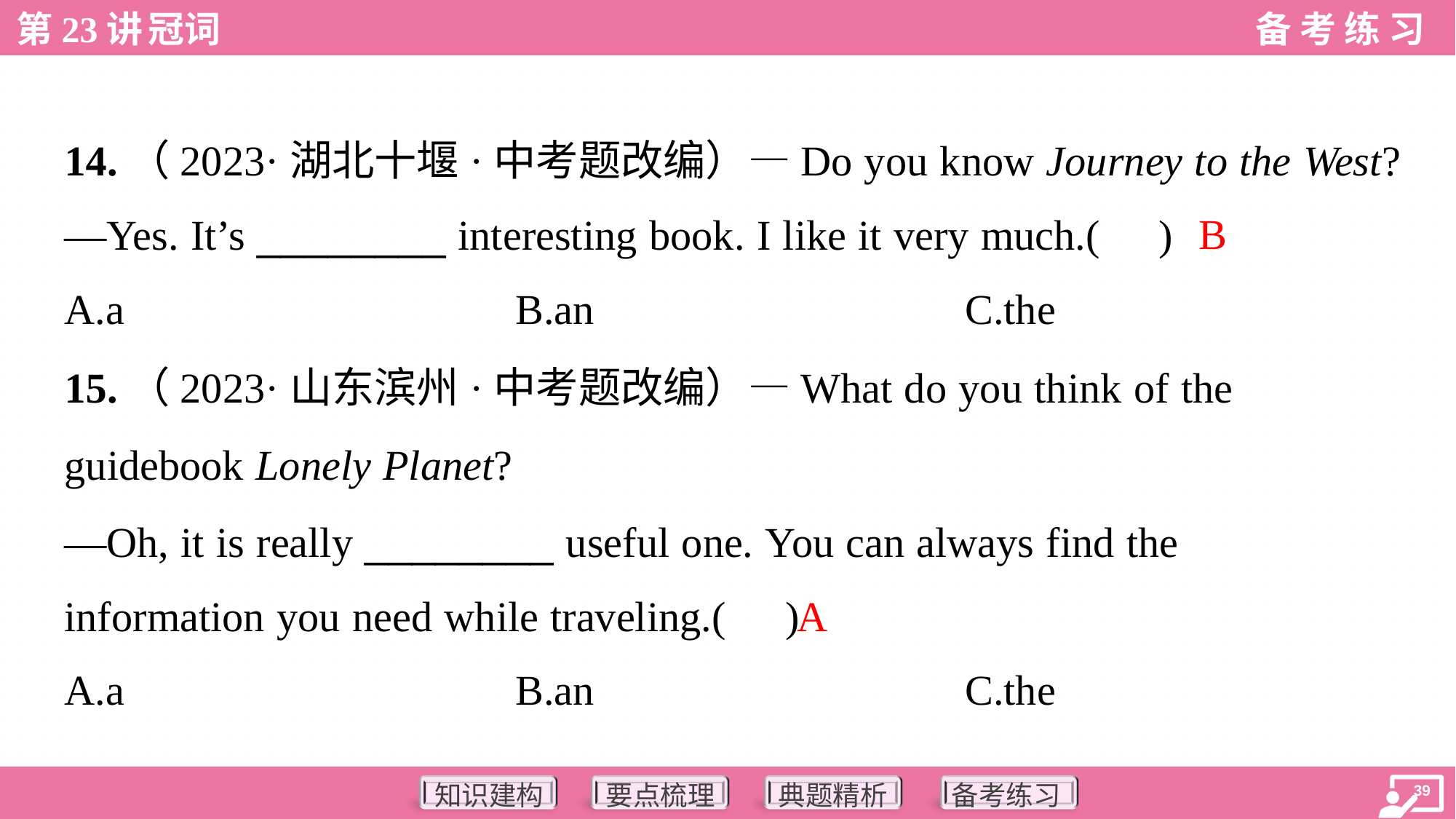

14.（2023·湖北十堰·中考题改编）—Do you know Journey to the West?
—Yes. It’s ________ interesting book. I like it very much.(     )
B
A.a	B.an	C.the
15.（2023·山东滨州·中考题改编）—What do you think of the
guidebook Lonely Planet?
—Oh, it is really ________ useful one. You can always find the
information you need while traveling.(     )
A
A.a	B.an	C.the